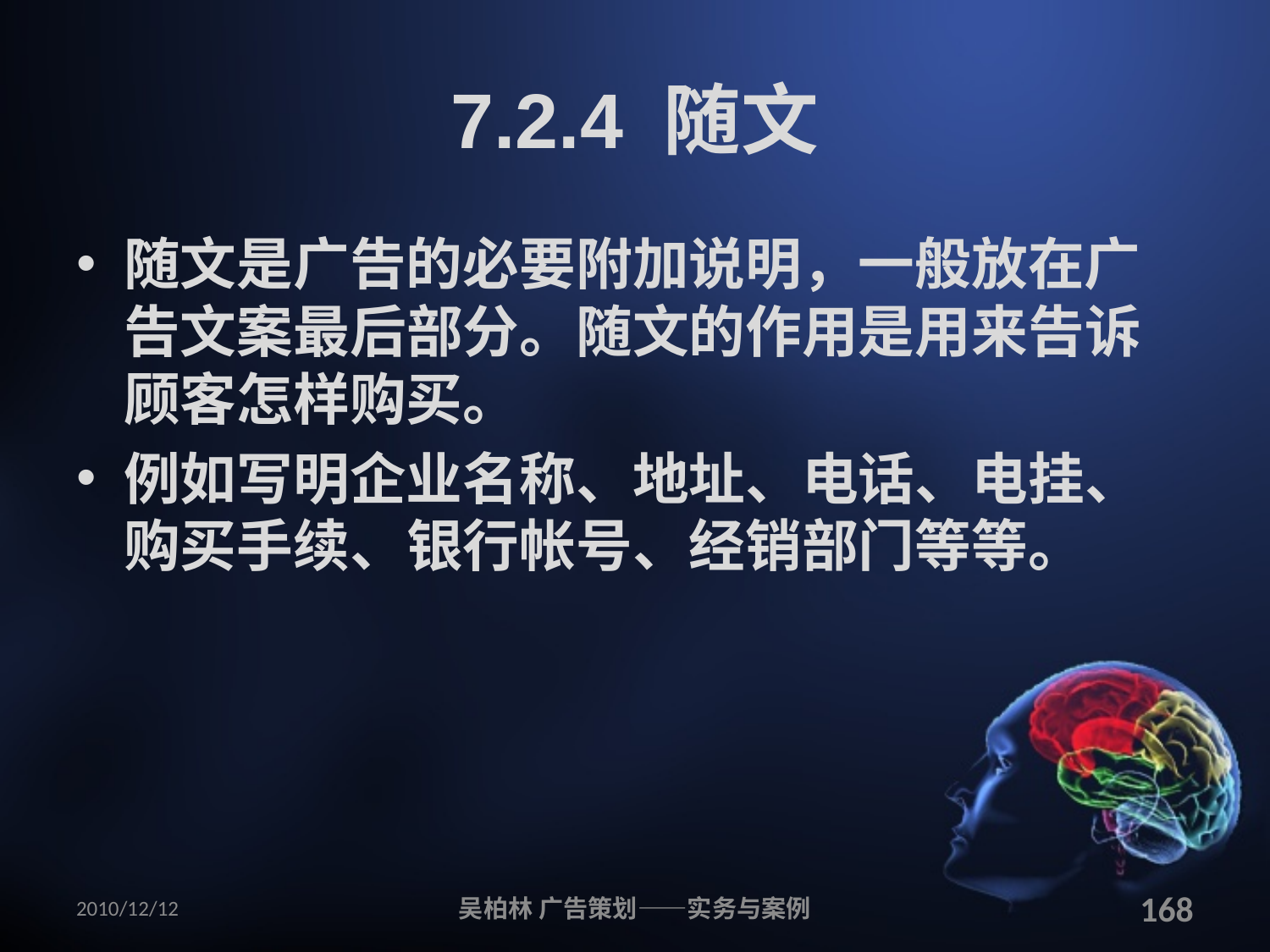

# 7.2.4 随文
随文是广告的必要附加说明，一般放在广告文案最后部分。随文的作用是用来告诉顾客怎样购买。
例如写明企业名称、地址、电话、电挂、购买手续、银行帐号、经销部门等等。

2010/12/12
吴柏林 广告策划——实务与案例
168